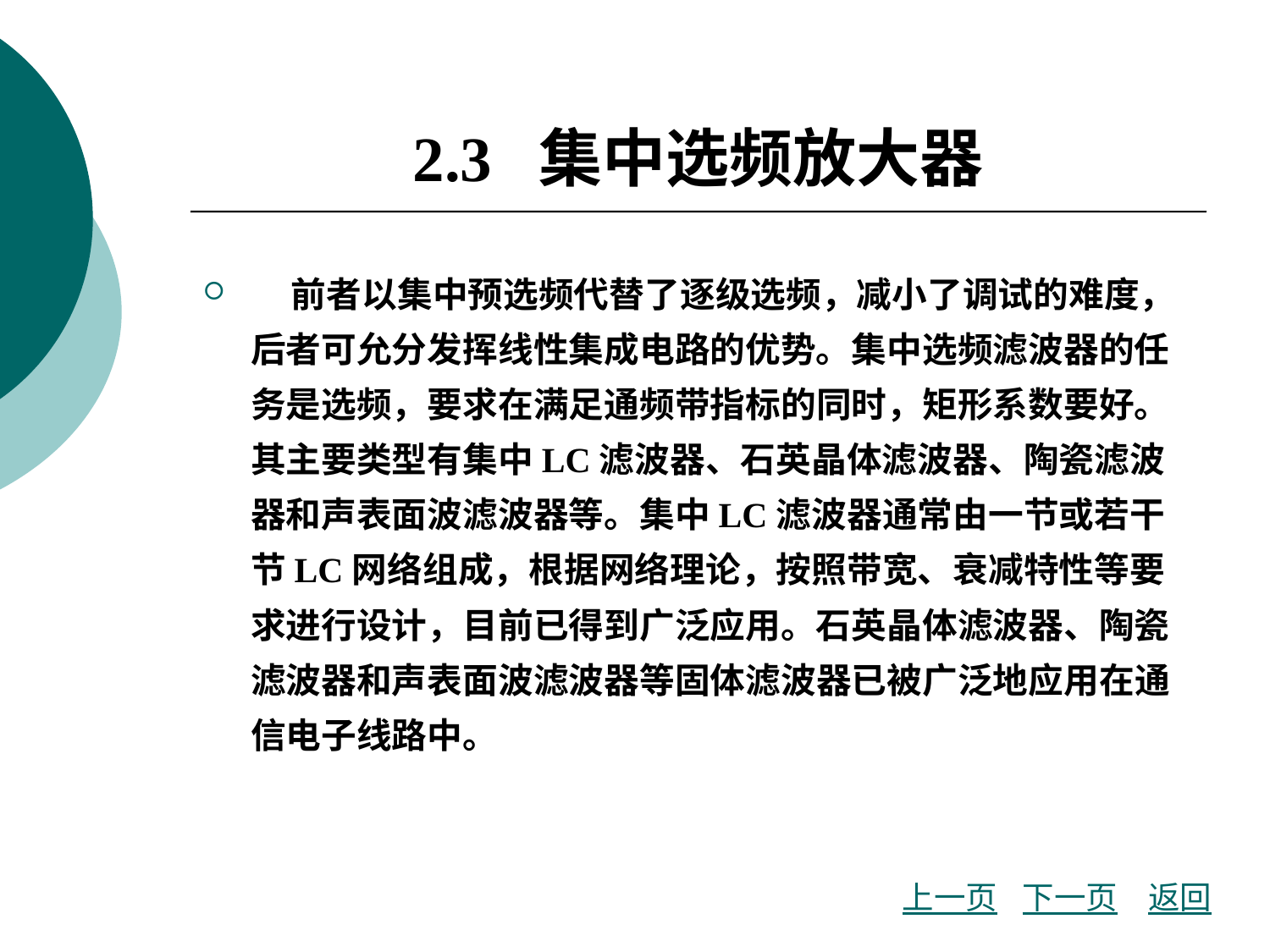

# 2.3  集中选频放大器
    前者以集中预选频代替了逐级选频，减小了调试的难度，后者可允分发挥线性集成电路的优势。集中选频滤波器的任务是选频，要求在满足通频带指标的同时，矩形系数要好。其主要类型有集中LC滤波器、石英晶体滤波器、陶瓷滤波器和声表面波滤波器等。集中LC滤波器通常由一节或若干节LC网络组成，根据网络理论，按照带宽、衰减特性等要求进行设计，目前已得到广泛应用。石英晶体滤波器、陶瓷滤波器和声表面波滤波器等固体滤波器已被广泛地应用在通信电子线路中。
上一页
下一页
返回